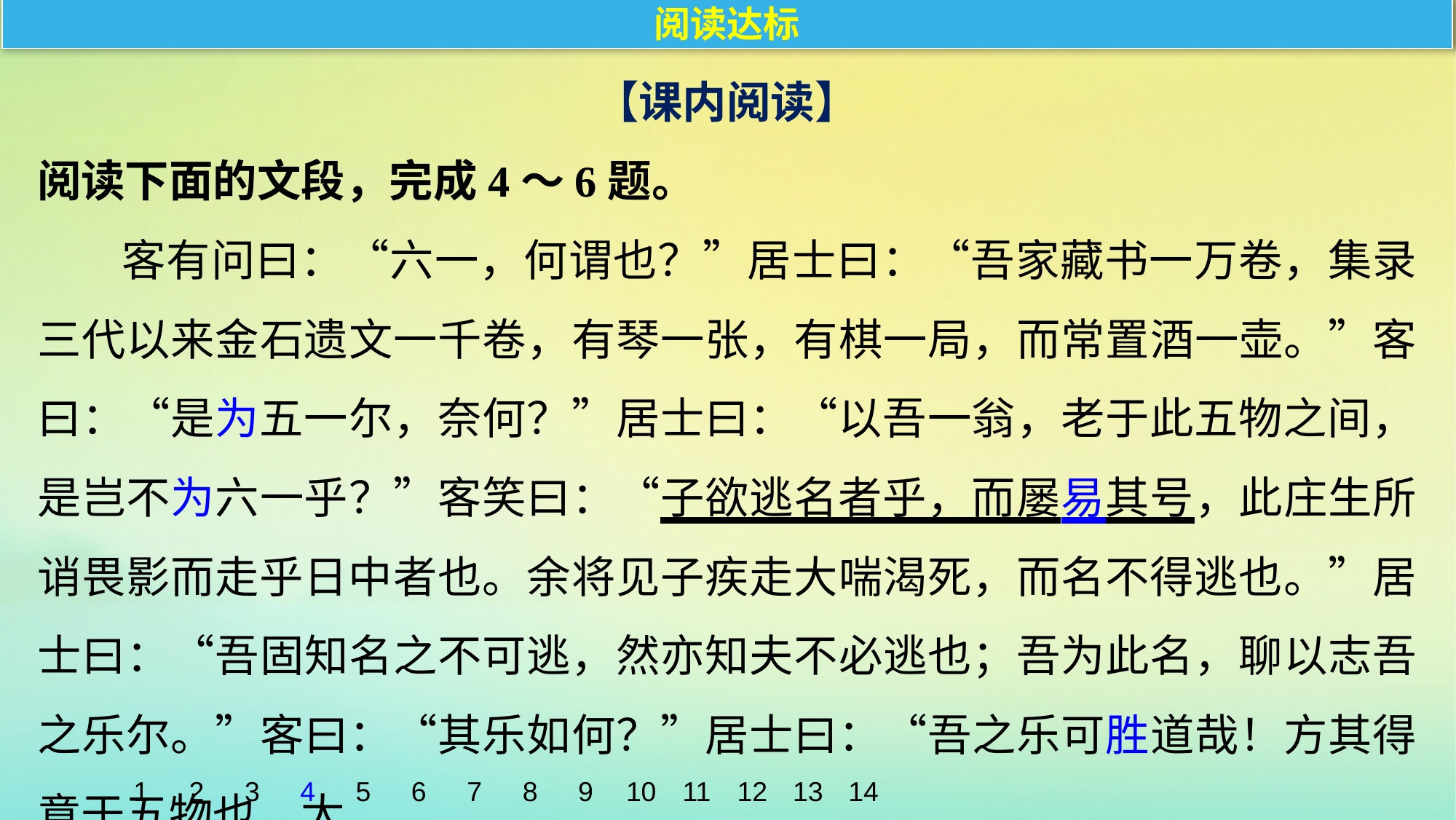

阅读达标
【课内阅读】
阅读下面的文段，完成4～6题。
客有问曰：“六一，何谓也？”居士曰：“吾家藏书一万卷，集录三代以来金石遗文一千卷，有琴一张，有棋一局，而常置酒一壶。”客曰：“是为五一尔，奈何？”居士曰：“以吾一翁，老于此五物之间，是岂不为六一乎？”客笑曰：“子欲逃名者乎，而屡易其号，此庄生所诮畏影而走乎日中者也。余将见子疾走大喘渴死，而名不得逃也。”居士曰：“吾固知名之不可逃，然亦知夫不必逃也；吾为此名，聊以志吾之乐尔。”客曰：“其乐如何？”居士曰：“吾之乐可胜道哉！方其得意于五物也，太
1
2
3
4
5
6
7
8
9
10
11
12
13
14